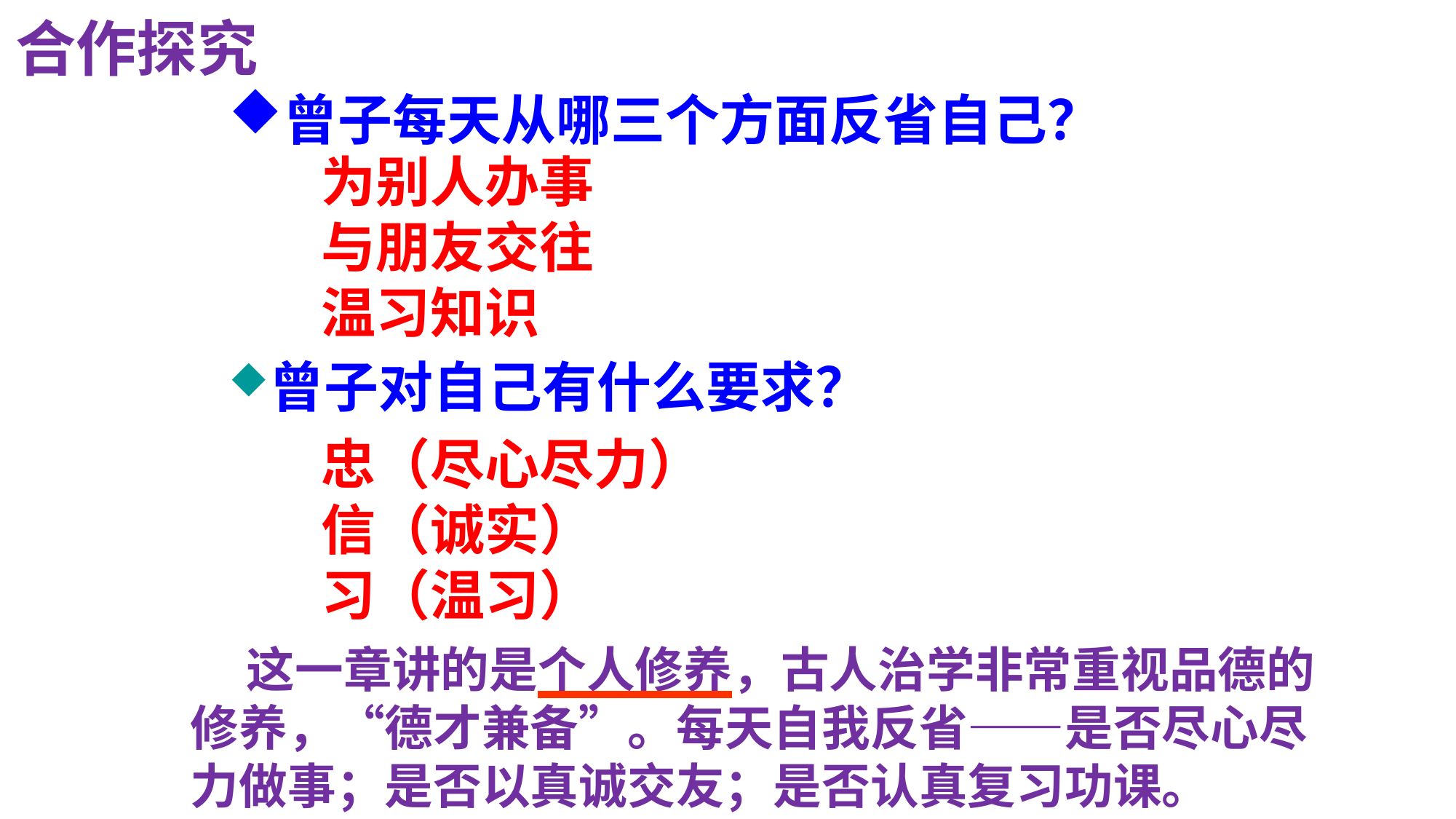

合作探究
# 曾子每天从哪三个方面反省自己？
为别人办事
与朋友交往
温习知识
曾子对自己有什么要求？
忠（尽心尽力）
信（诚实）
习（温习）
    这一章讲的是个人修养，古人治学非常重视品德的修养，“德才兼备”。每天自我反省——是否尽心尽力做事；是否以真诚交友；是否认真复习功课。